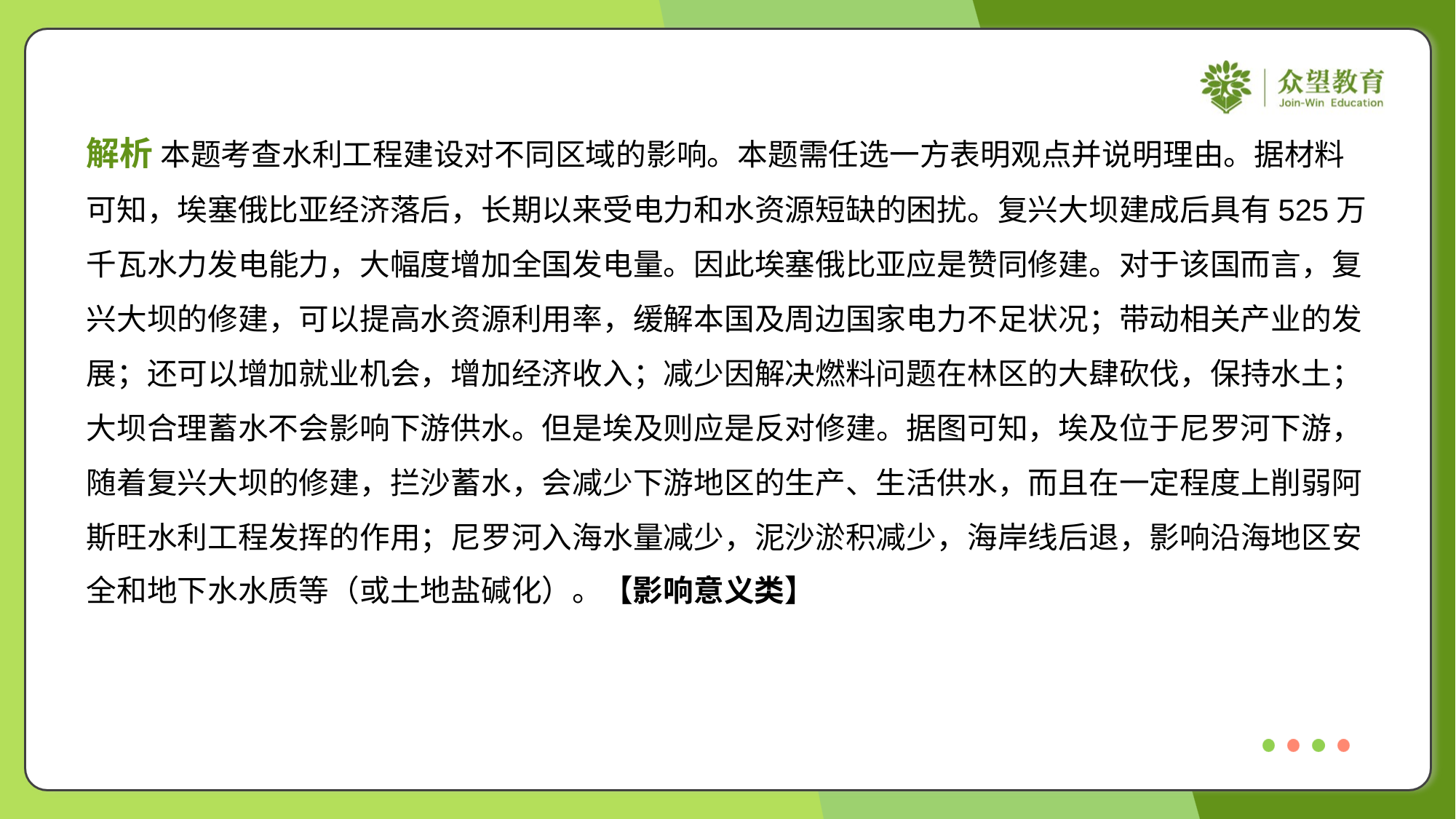

解析 本题考查水利工程建设对不同区域的影响。本题需任选一方表明观点并说明理由。据材料
可知，埃塞俄比亚经济落后，长期以来受电力和水资源短缺的困扰。复兴大坝建成后具有525万
千瓦水力发电能力，大幅度增加全国发电量。因此埃塞俄比亚应是赞同修建。对于该国而言，复
兴大坝的修建，可以提高水资源利用率，缓解本国及周边国家电力不足状况；带动相关产业的发
展；还可以增加就业机会，增加经济收入；减少因解决燃料问题在林区的大肆砍伐，保持水土；
大坝合理蓄水不会影响下游供水。但是埃及则应是反对修建。据图可知，埃及位于尼罗河下游，
随着复兴大坝的修建，拦沙蓄水，会减少下游地区的生产、生活供水，而且在一定程度上削弱阿
斯旺水利工程发挥的作用；尼罗河入海水量减少，泥沙淤积减少，海岸线后退，影响沿海地区安
全和地下水水质等（或土地盐碱化）。【影响意义类】